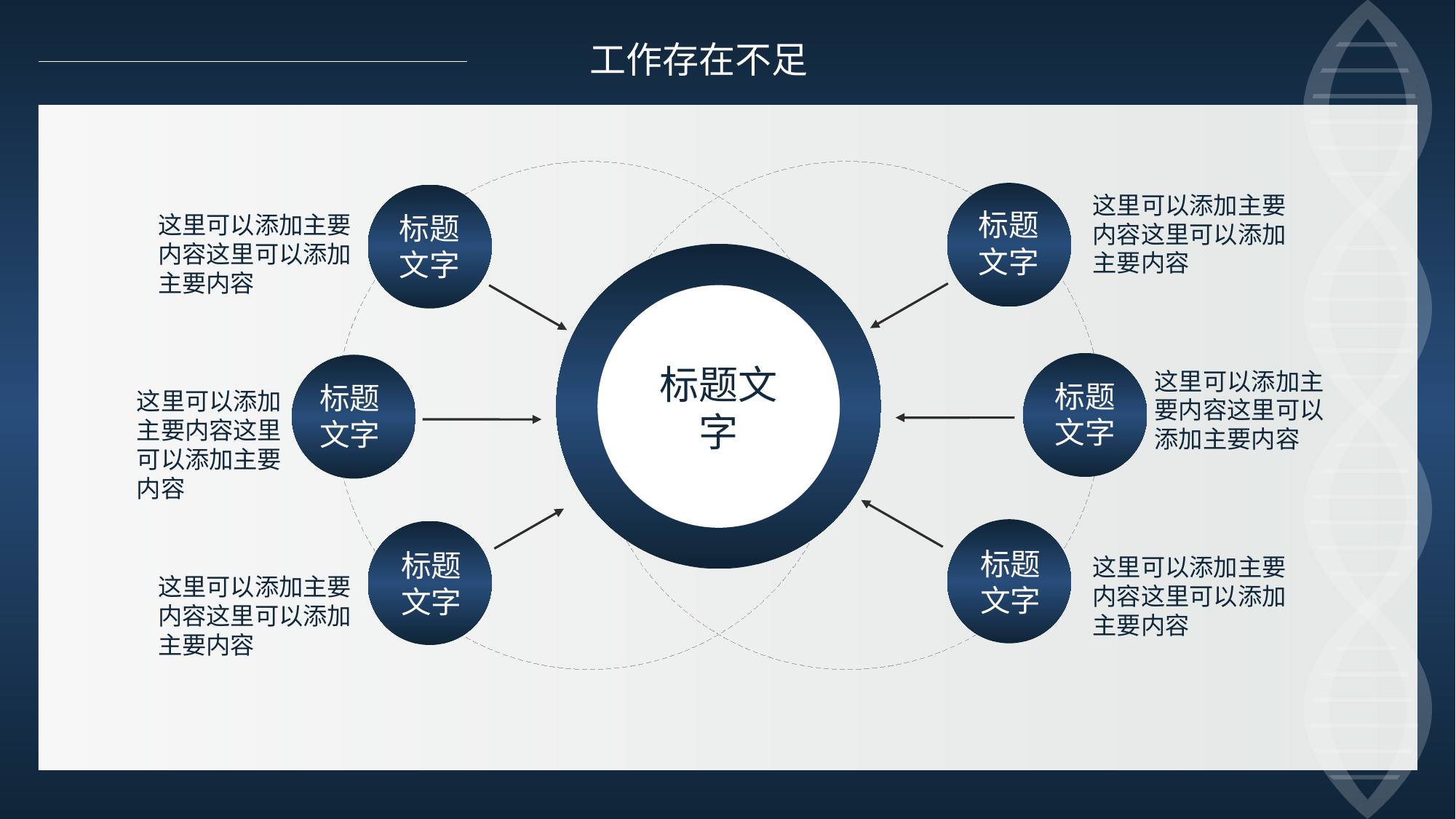

工作存在不足

标题文字

标题文字
这里可以添加主要内容这里可以添加主要内容
这里可以添加主要内容这里可以添加主要内容

标题文字

标题文字
标题文字
这里可以添加主要内容这里可以添加主要内容
这里可以添加主要内容这里可以添加主要内容

标题文字

标题文字
这里可以添加主要内容这里可以添加主要内容
这里可以添加主要内容这里可以添加主要内容